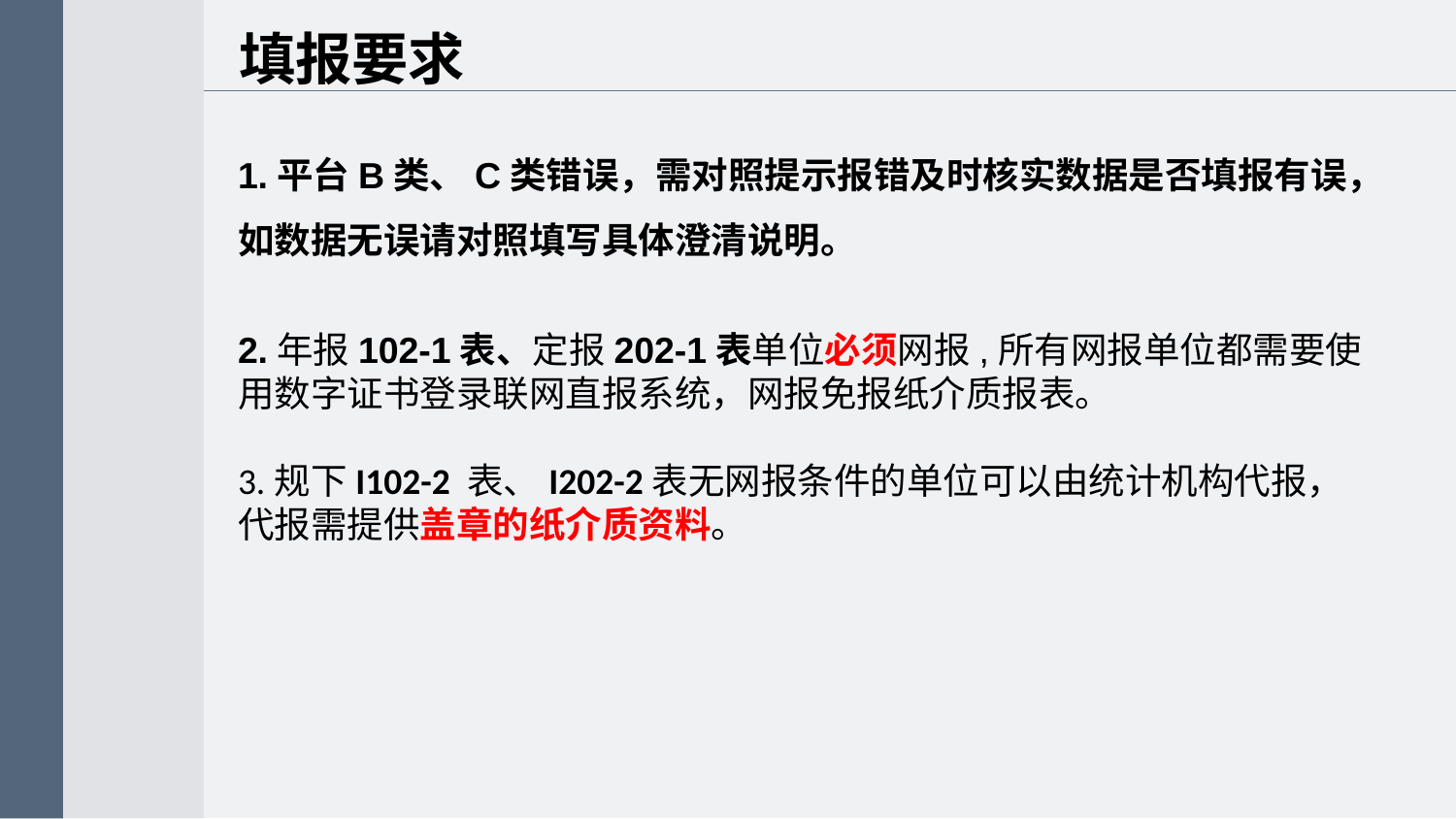

填报要求
1.平台B类、C类错误，需对照提示报错及时核实数据是否填报有误，如数据无误请对照填写具体澄清说明。

2.年报102-1表、定报202-1表单位必须网报,所有网报单位都需要使用数字证书登录联网直报系统，网报免报纸介质报表。

3.规下I102-2 表、I202-2表无网报条件的单位可以由统计机构代报，代报需提供盖章的纸介质资料。